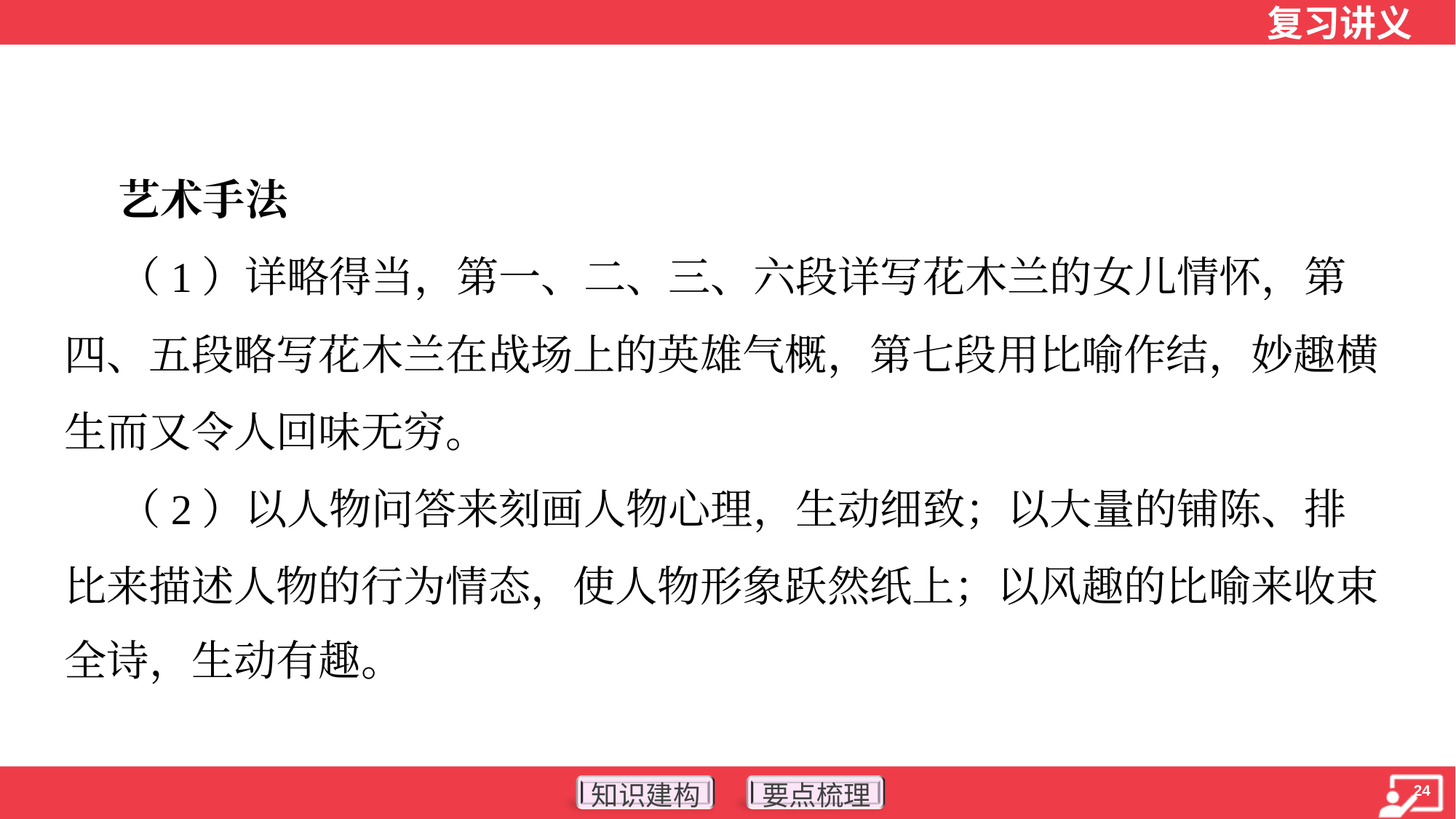

艺术手法
    （1）详略得当，第一、二、三、六段详写花木兰的女儿情怀，第
四、五段略写花木兰在战场上的英雄气概，第七段用比喻作结，妙趣横
生而又令人回味无穷。
    （2）以人物问答来刻画人物心理，生动细致；以大量的铺陈、排
比来描述人物的行为情态，使人物形象跃然纸上；以风趣的比喻来收束
全诗，生动有趣。